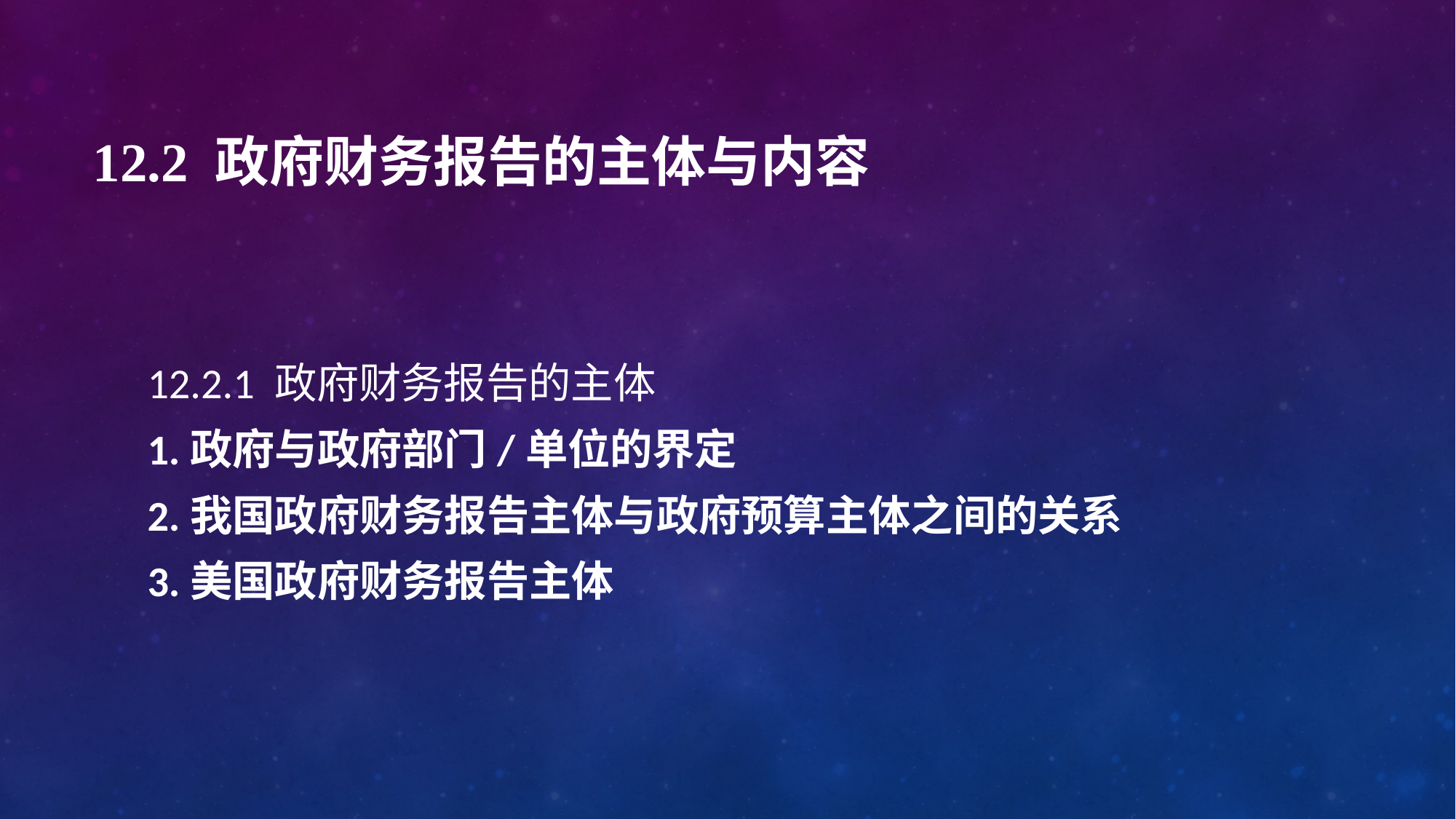

# 12.2 政府财务报告的主体与内容
12.2.1 政府财务报告的主体
1.政府与政府部门/单位的界定
2.我国政府财务报告主体与政府预算主体之间的关系
3.美国政府财务报告主体